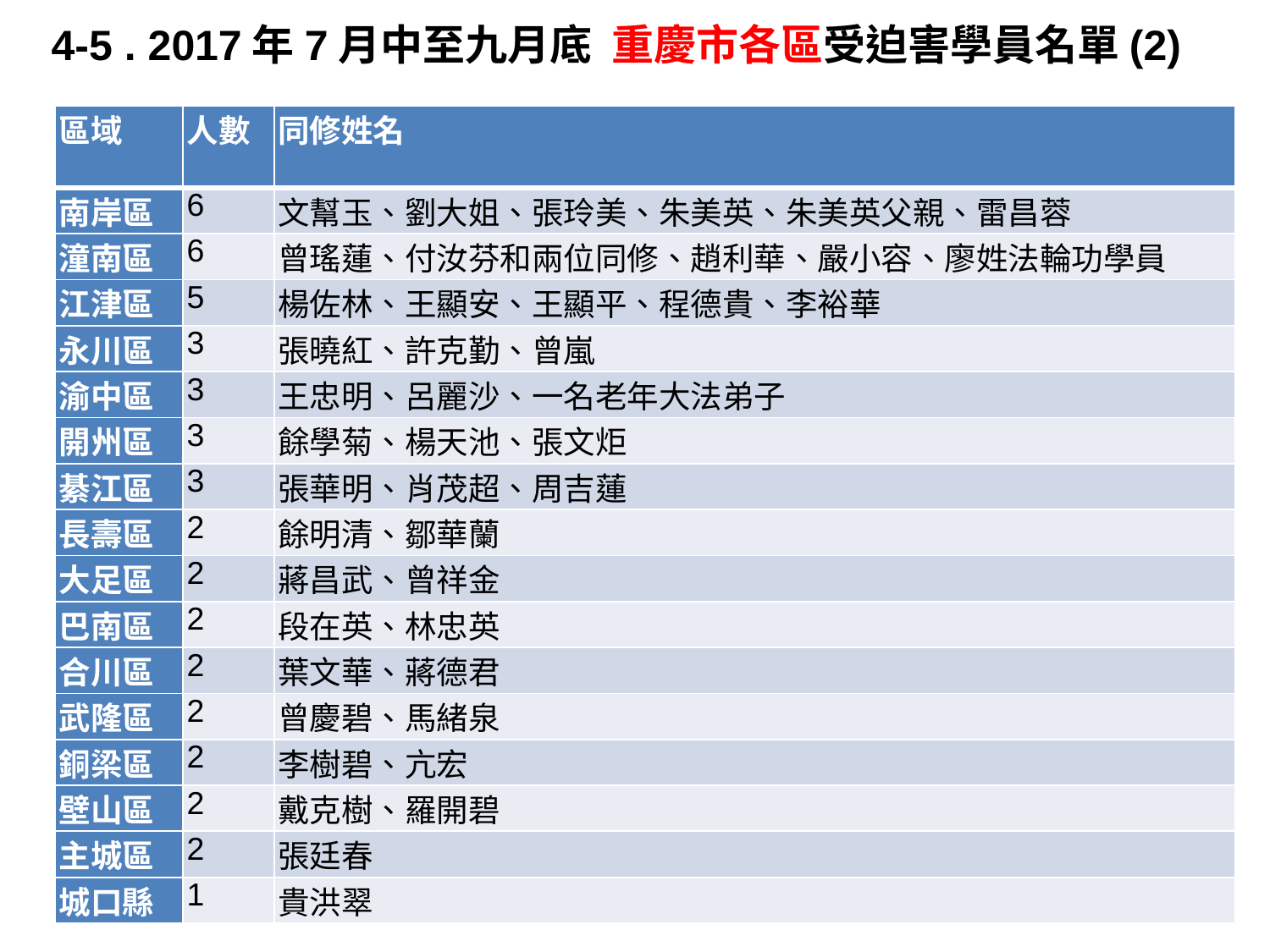

4-5 . 2017年7月中至九月底  重慶市各區受迫害學員名單(2)
| 區域 | 人數 | 同修姓名 |
| --- | --- | --- |
| 南岸區 | 6 | 文幫玉、劉大姐、張玲美、朱美英、朱美英父親、雷昌蓉 |
| 潼南區 | 6 | 曾瑤蓮、付汝芬和兩位同修、趙利華、嚴小容、廖姓法輪功學員 |
| 江津區 | 5 | 楊佐林、王顯安、王顯平、程德貴、李裕華 |
| 永川區 | 3 | 張曉紅、許克勤、曾嵐 |
| 渝中區 | 3 | 王忠明、呂麗沙、一名老年大法弟子 |
| 開州區 | 3 | 餘學菊、楊天池、張文炬 |
| 綦江區 | 3 | 張華明、肖茂超、周吉蓮 |
| 長壽區 | 2 | 餘明清、鄒華蘭 |
| 大足區 | 2 | 蔣昌武、曾祥金 |
| 巴南區 | 2 | 段在英、林忠英 |
| 合川區 | 2 | 葉文華、蔣德君 |
| 武隆區 | 2 | 曾慶碧、馬緒泉 |
| 銅梁區 | 2 | 李樹碧、亢宏 |
| 壁山區 | 2 | 戴克樹、羅開碧 |
| 主城區 | 2 | 張廷春 |
| 城口縣 | 1 | 貴洪翠 |